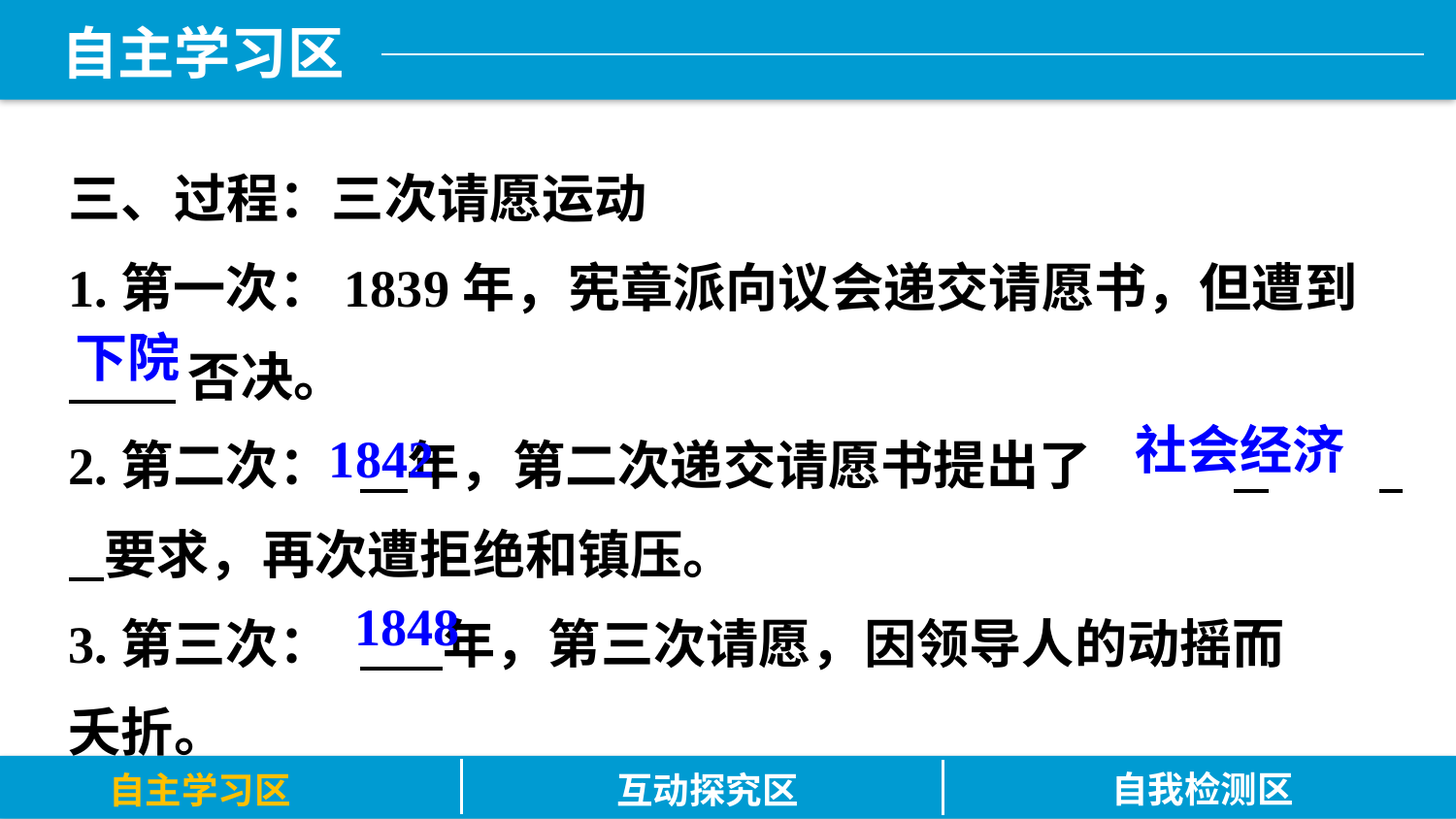

三、过程：三次请愿运动
1.第一次：1839年，宪章派向议会递交请愿书，但遭到
         否决。
2.第二次：	    年，第二次递交请愿书提出了	   	      要求，再次遭拒绝和镇压。
3.第三次：	       年，第三次请愿，因领导人的动摇而
夭折。
下院
社会经济
1842
1848
自我检测区
自主学习区
互动探究区